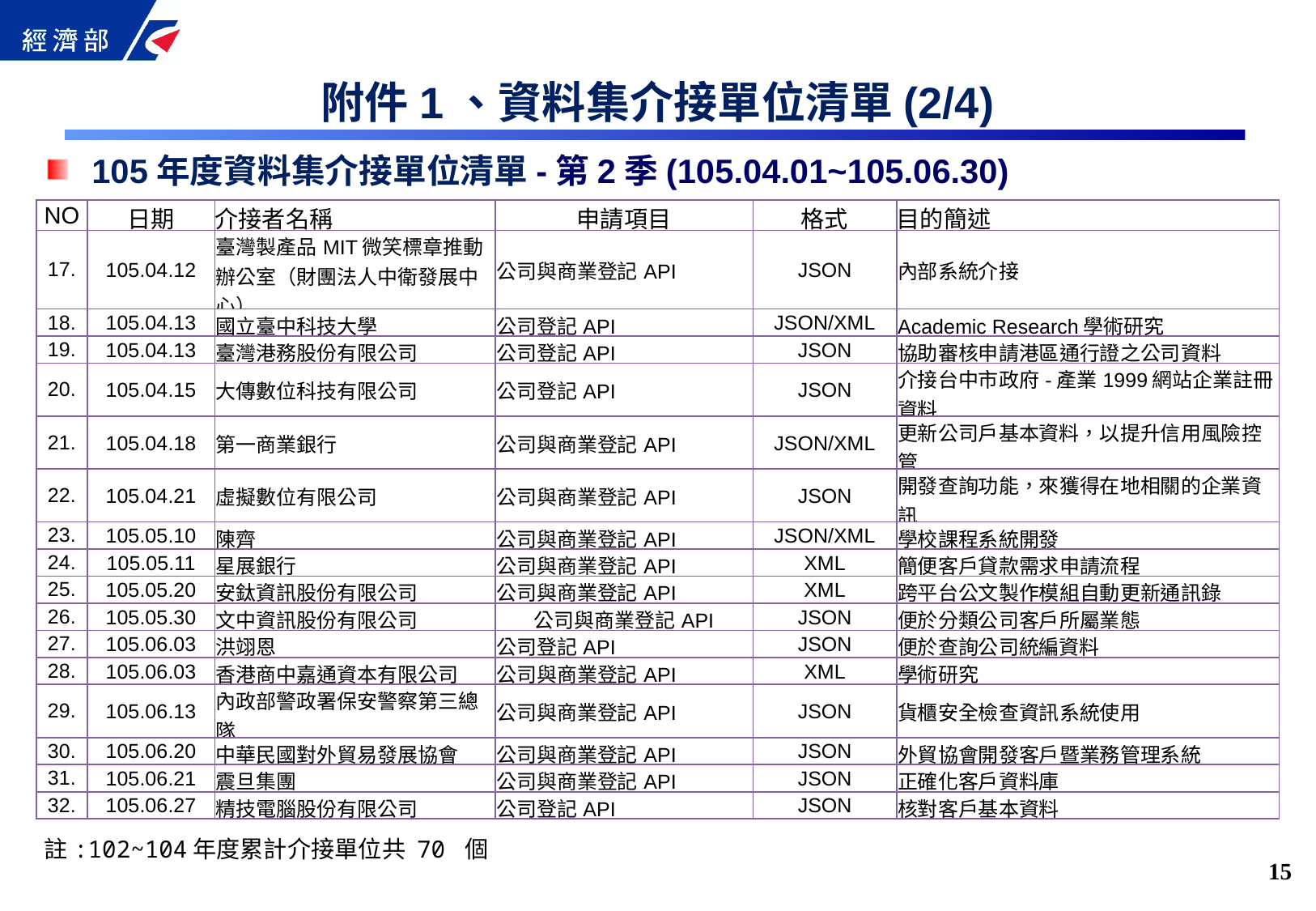

附件1、資料集介接單位清單(2/4)
105年度資料集介接單位清單-第2季(105.04.01~105.06.30)

| NO | 日期 | 介接者名稱 | 申請項目 | 格式 | 目的簡述 |
| --- | --- | --- | --- | --- | --- |
| 17. | 105.04.12 | 臺灣製產品MIT微笑標章推動辦公室（財團法人中衛發展中心） | 公司與商業登記API | JSON | 內部系統介接 |
| 18. | 105.04.13 | 國立臺中科技大學 | 公司登記API | JSON/XML | Academic Research學術研究 |
| 19. | 105.04.13 | 臺灣港務股份有限公司 | 公司登記API | JSON | 協助審核申請港區通行證之公司資料 |
| 20. | 105.04.15 | 大傳數位科技有限公司 | 公司登記API | JSON | 介接台中市政府-產業1999網站企業註冊資料 |
| 21. | 105.04.18 | 第一商業銀行 | 公司與商業登記API | JSON/XML | 更新公司戶基本資料，以提升信用風險控管 |
| 22. | 105.04.21 | 虛擬數位有限公司 | 公司與商業登記API | JSON | 開發查詢功能，來獲得在地相關的企業資訊 |
| 23. | 105.05.10 | 陳齊 | 公司與商業登記API | JSON/XML | 學校課程系統開發 |
| 24. | 105.05.11 | 星展銀行 | 公司與商業登記API | XML | 簡便客戶貸款需求申請流程 |
| 25. | 105.05.20 | 安鈦資訊股份有限公司 | 公司與商業登記API | XML | 跨平台公文製作模組自動更新通訊錄 |
| 26. | 105.05.30 | 文中資訊股份有限公司 | 公司與商業登記API | JSON | 便於分類公司客戶所屬業態 |
| 27. | 105.06.03 | 洪翊恩 | 公司登記API | JSON | 便於查詢公司統編資料 |
| 28. | 105.06.03 | 香港商中嘉通資本有限公司 | 公司與商業登記API | XML | 學術研究 |
| 29. | 105.06.13 | 內政部警政署保安警察第三總隊 | 公司與商業登記API | JSON | 貨櫃安全檢查資訊系統使用 |
| 30. | 105.06.20 | 中華民國對外貿易發展協會 | 公司與商業登記API | JSON | 外貿協會開發客戶暨業務管理系統 |
| 31. | 105.06.21 | 震旦集團 | 公司與商業登記API | JSON | 正確化客戶資料庫 |
| 32. | 105.06.27 | 精技電腦股份有限公司 | 公司登記API | JSON | 核對客戶基本資料 |
註:102~104年度累計介接單位共 70 個
15